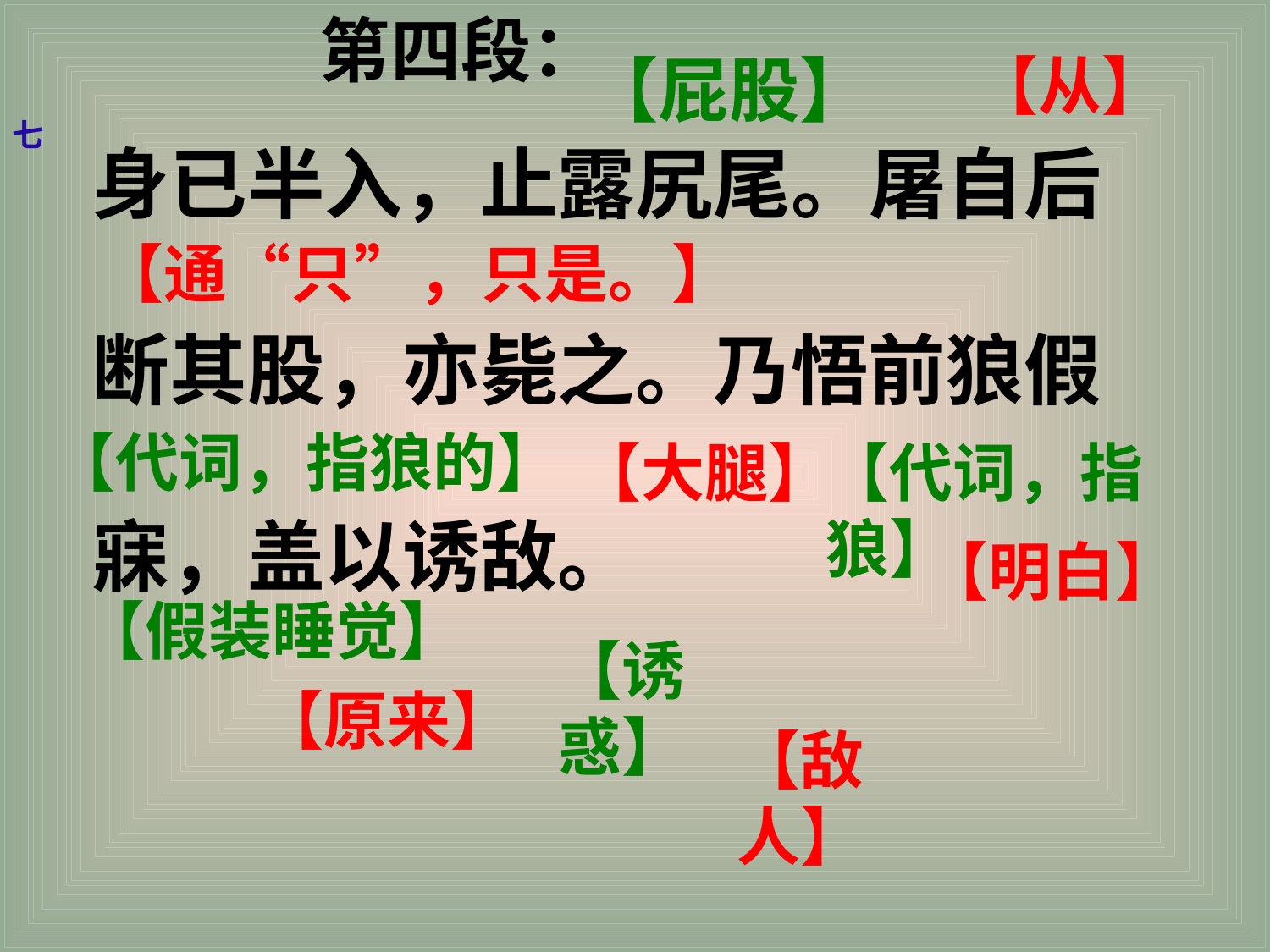

第四段：
【屁股】
【从】
七
身已半入，止露尻尾。屠自后

断其股，亦毙之。乃悟前狼假

寐，盖以诱敌。
【通“只”，只是。】
【代词，指狼的】
【大腿】
【代词，指狼】
【明白】
【假装睡觉】
【诱惑】
【原来】
【敌人】